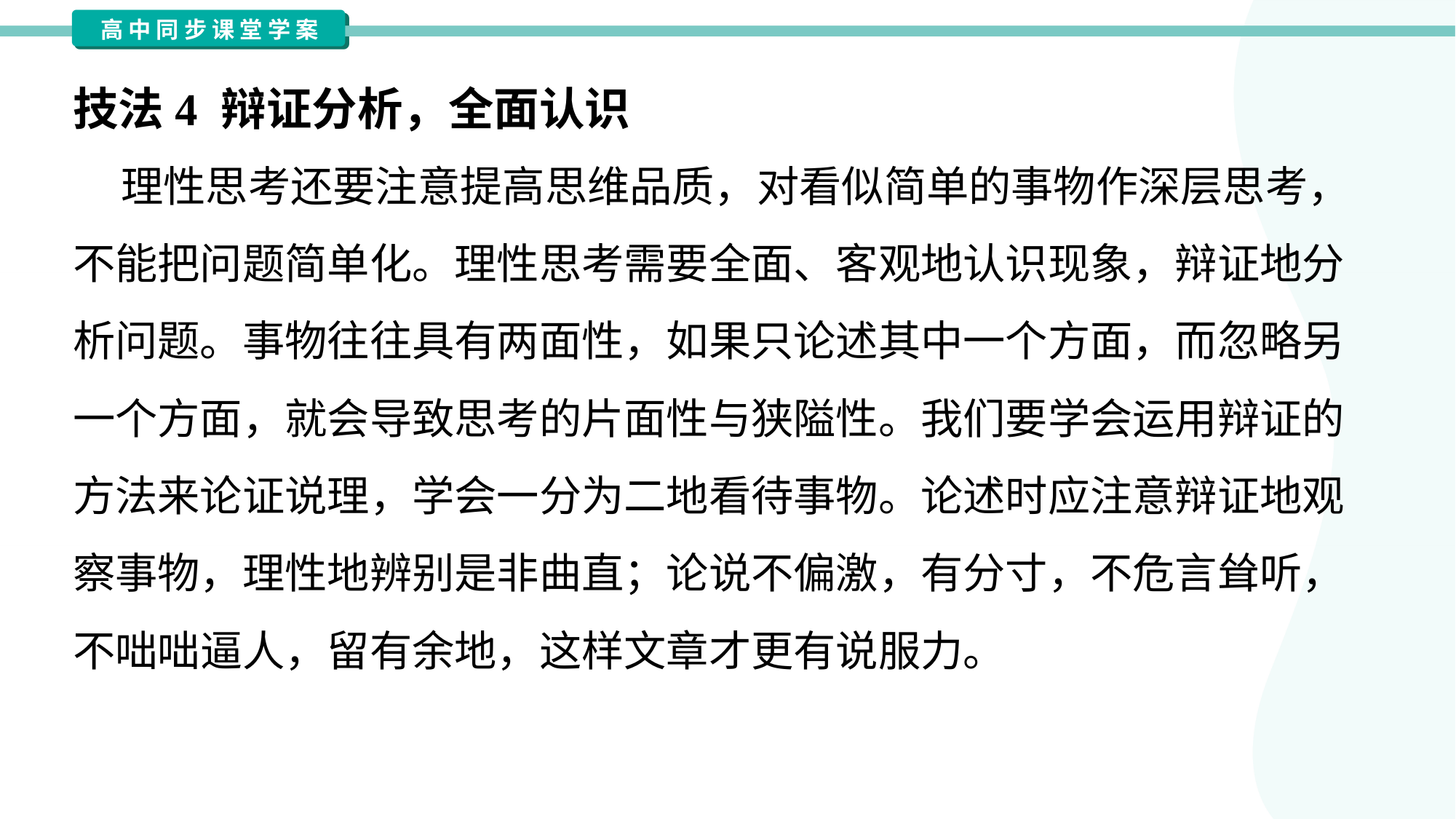

技法4 辩证分析，全面认识
    理性思考还要注意提高思维品质，对看似简单的事物作深层思考，
不能把问题简单化。理性思考需要全面、客观地认识现象，辩证地分
析问题。事物往往具有两面性，如果只论述其中一个方面，而忽略另
一个方面，就会导致思考的片面性与狭隘性。我们要学会运用辩证的
方法来论证说理，学会一分为二地看待事物。论述时应注意辩证地观
察事物，理性地辨别是非曲直；论说不偏激，有分寸，不危言耸听，
不咄咄逼人，留有余地，这样文章才更有说服力。